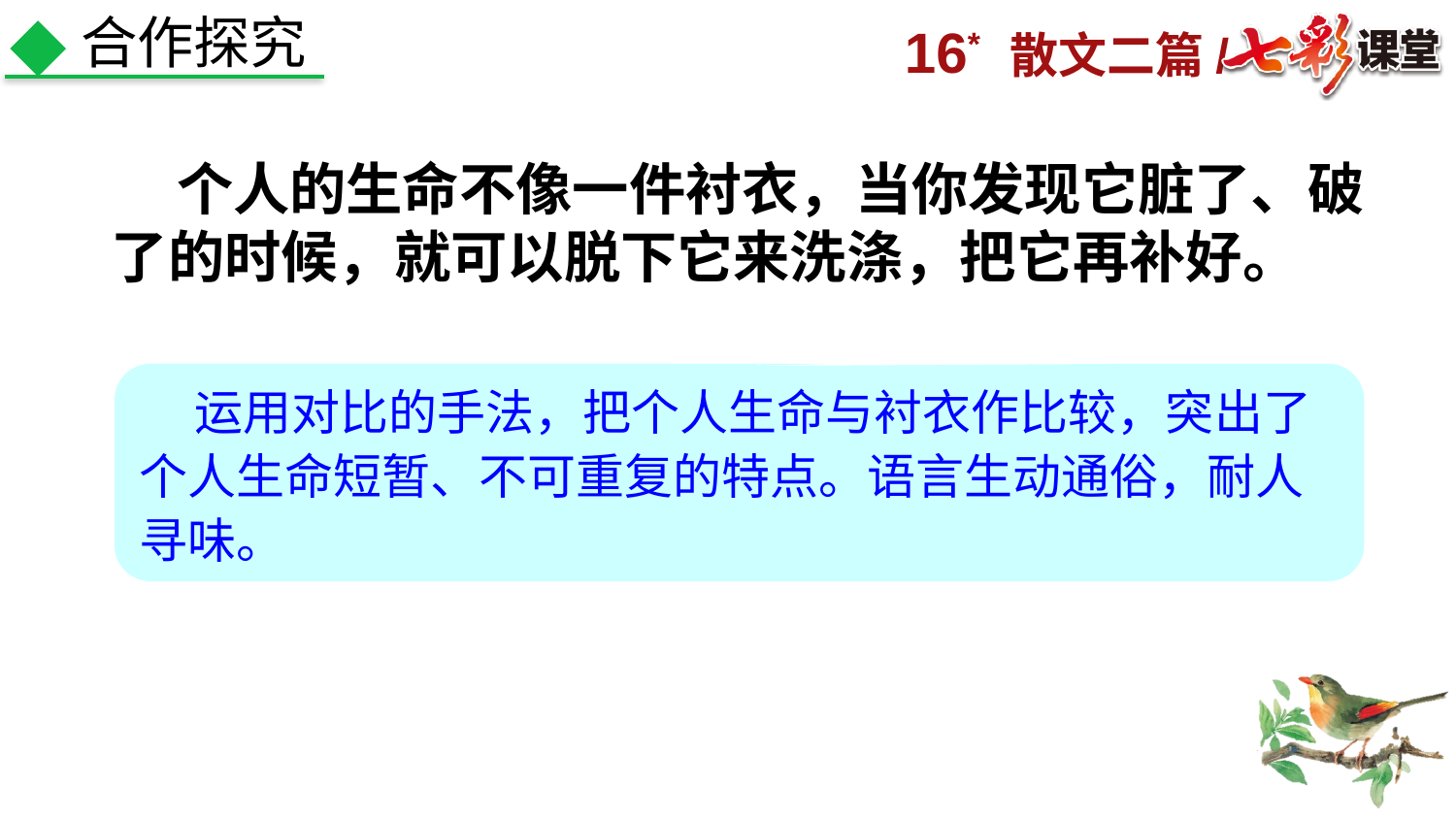

合作探究

    个人的生命不像一件衬衣，当你发现它脏了、破了的时候，就可以脱下它来洗涤，把它再补好。
    运用对比的手法，把个人生命与衬衣作比较，突出了个人生命短暂、不可重复的特点。语言生动通俗，耐人寻味。